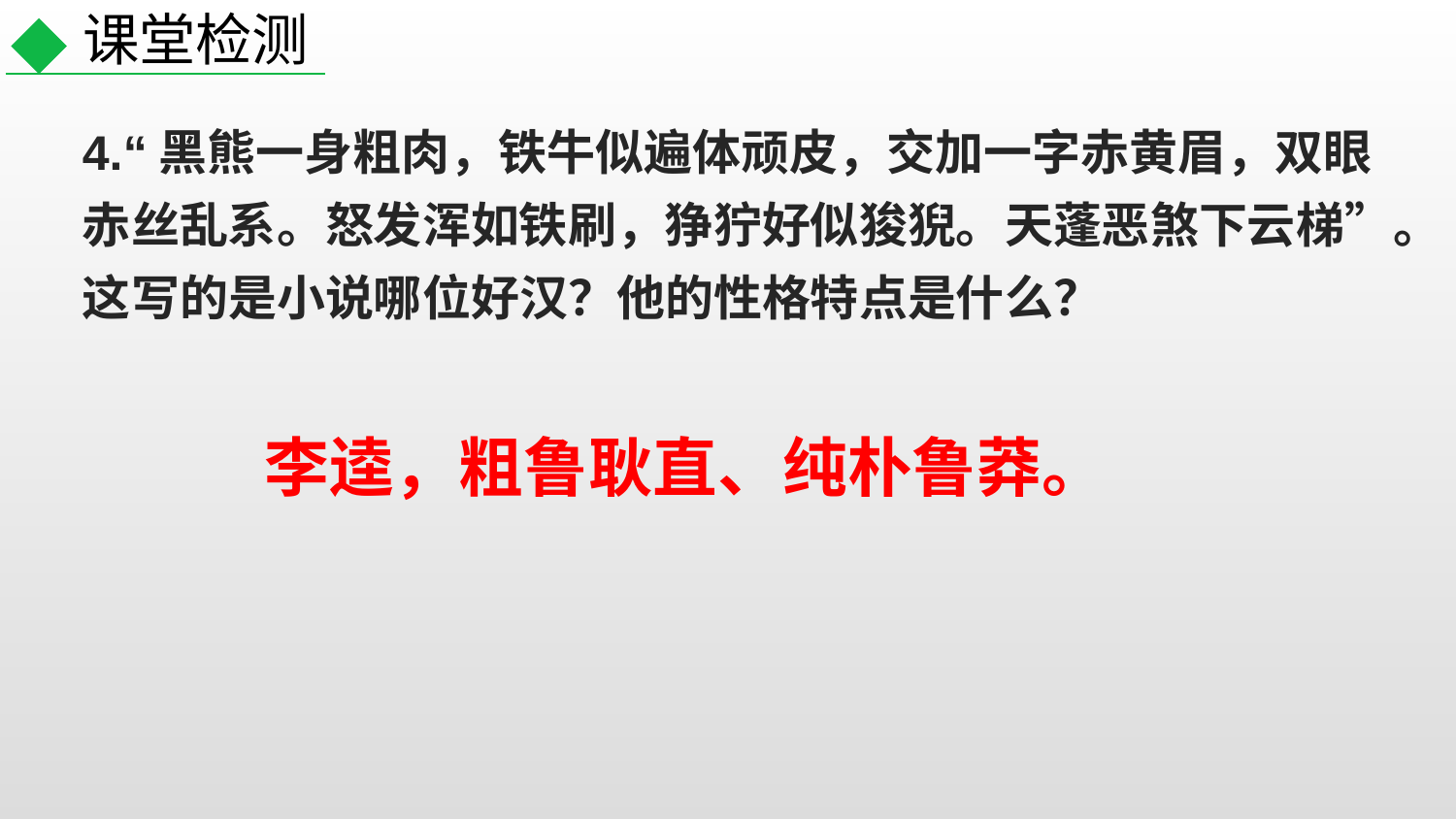

课堂检测

4.“黑熊一身粗肉，铁牛似遍体顽皮，交加一字赤黄眉，双眼赤丝乱系。怒发浑如铁刷，狰狞好似狻猊。天蓬恶煞下云梯”。这写的是小说哪位好汉？他的性格特点是什么？
李逵，粗鲁耿直、纯朴鲁莽。